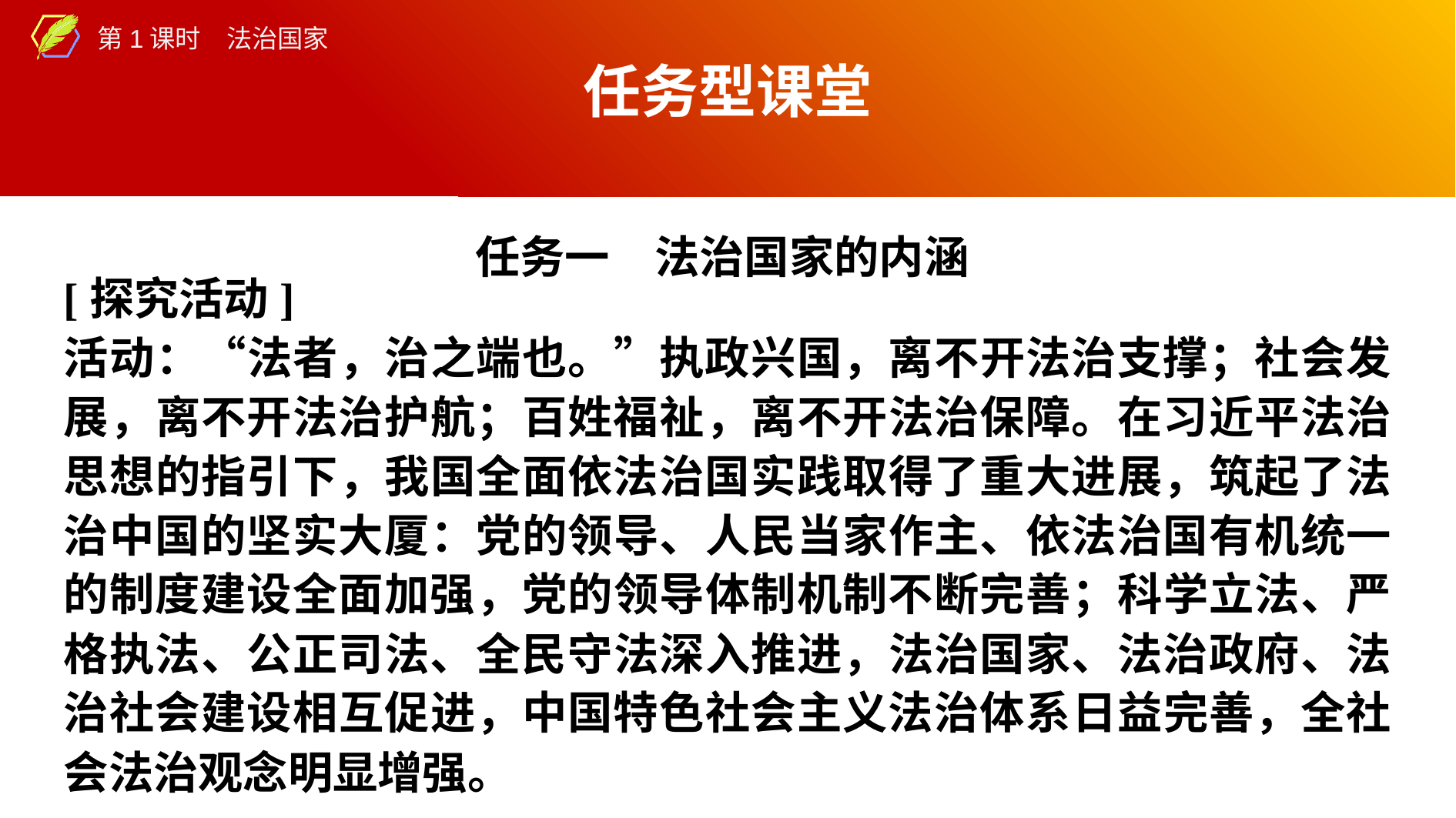

任务型课堂
任务一　法治国家的内涵
[探究活动]
活动：“法者，治之端也。”执政兴国，离不开法治支撑；社会发展，离不开法治护航；百姓福祉，离不开法治保障。在习近平法治思想的指引下，我国全面依法治国实践取得了重大进展，筑起了法治中国的坚实大厦：党的领导、人民当家作主、依法治国有机统一的制度建设全面加强，党的领导体制机制不断完善；科学立法、严格执法、公正司法、全民守法深入推进，法治国家、法治政府、法治社会建设相互促进，中国特色社会主义法治体系日益完善，全社会法治观念明显增强。